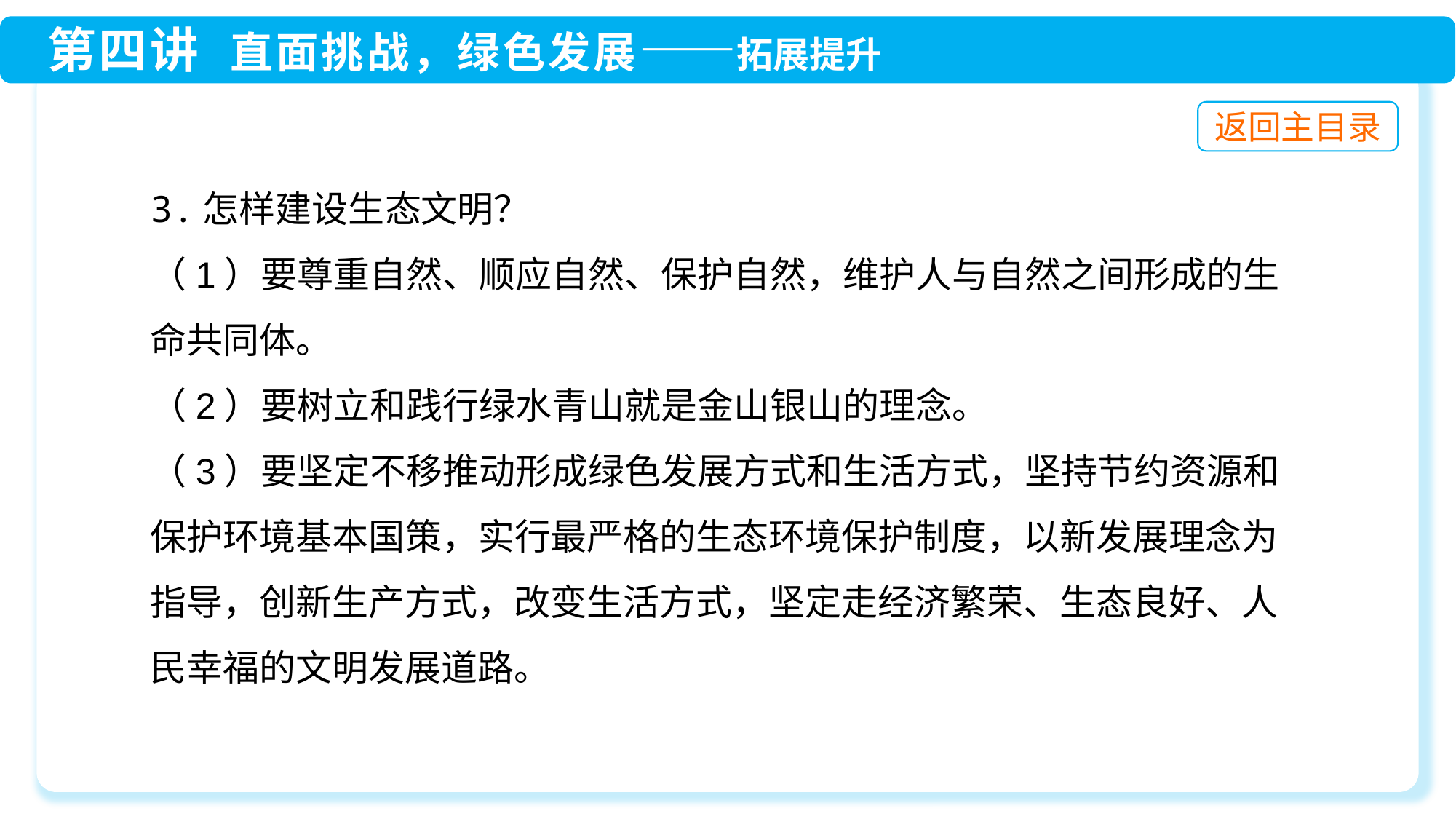

3.怎样建设生态文明？
（1）要尊重自然、顺应自然、保护自然，维护人与自然之间形成的生命共同体。
（2）要树立和践行绿水青山就是金山银山的理念。
（3）要坚定不移推动形成绿色发展方式和生活方式，坚持节约资源和保护环境基本国策，实行最严格的生态环境保护制度，以新发展理念为指导，创新生产方式，改变生活方式，坚定走经济繁荣、生态良好、人民幸福的文明发展道路。